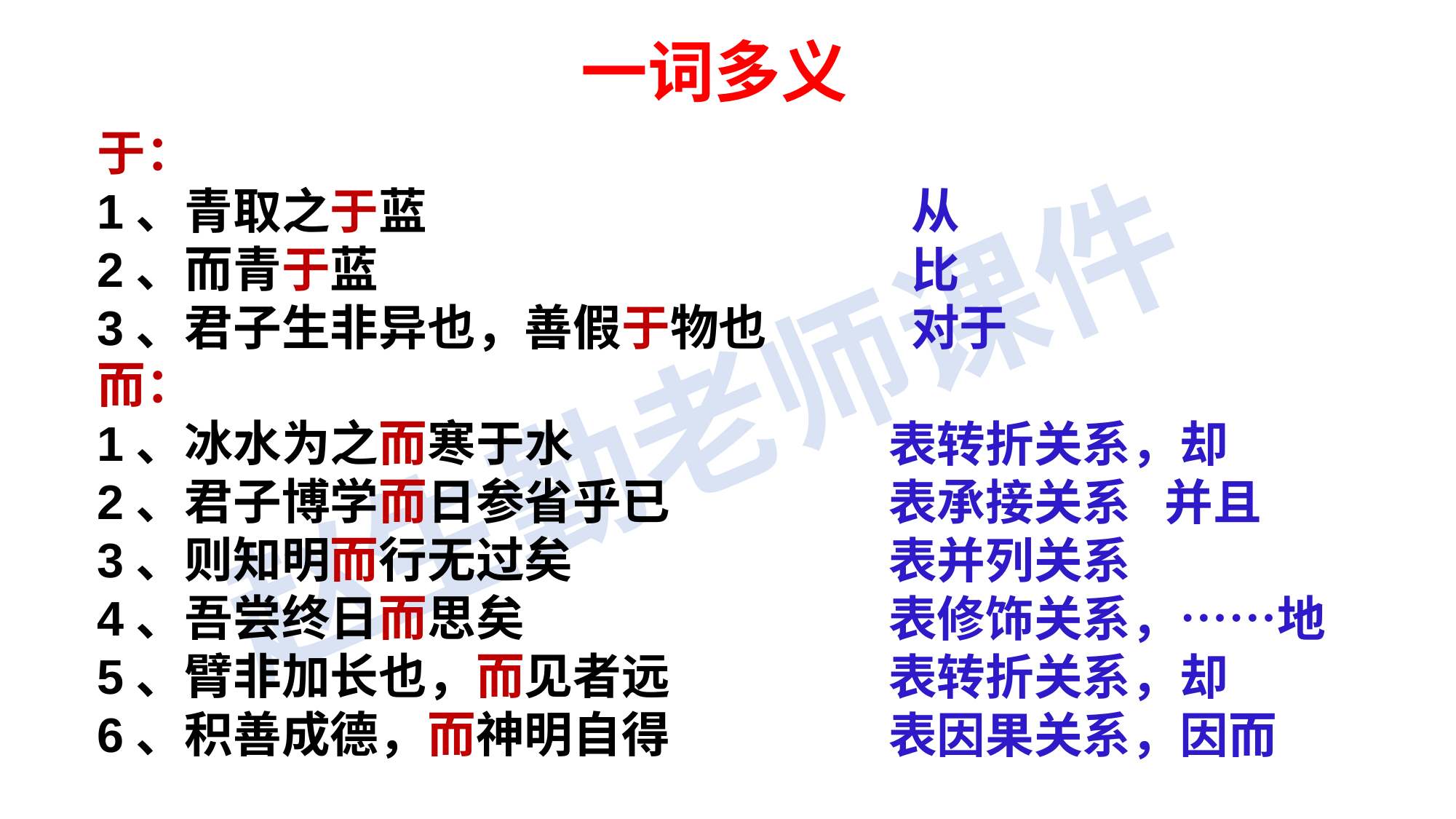

一词多义
于：
1、青取之于蓝
2、而青于蓝
3、君子生非异也，善假于物也
而：
1、冰水为之而寒于水
2、君子博学而日参省乎已
3、则知明而行无过矣
4、吾尝终日而思矣
5、臂非加长也，而见者远
6、积善成德，而神明自得
 从
 比
 对于

表转折关系，却
表承接关系   并且
表并列关系
表修饰关系，……地表转折关系，却
表因果关系，因而